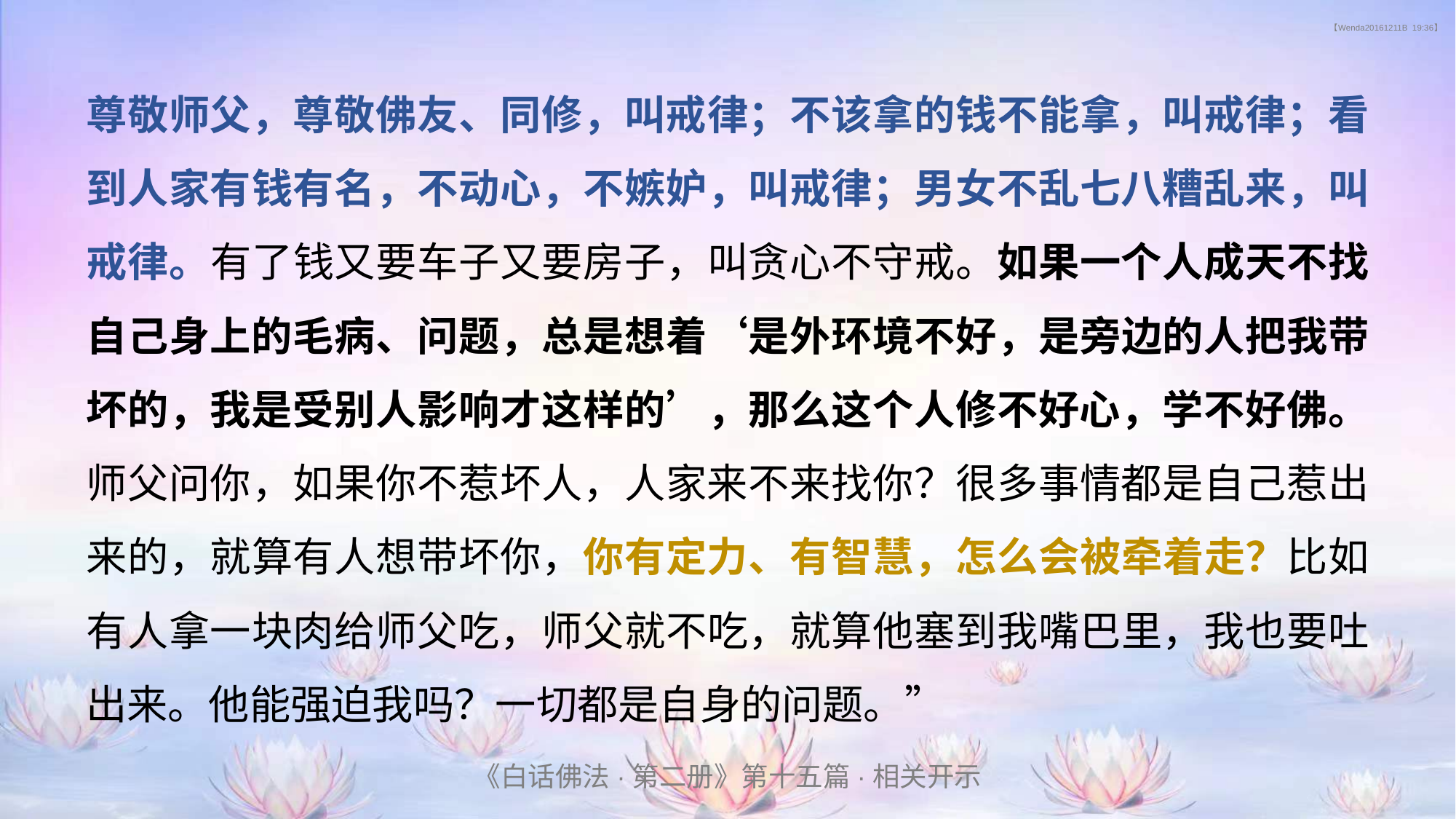

# 【Wenda20161211B  19:36】
尊敬师父，尊敬佛友、同修，叫戒律；不该拿的钱不能拿，叫戒律；看到人家有钱有名，不动心，不嫉妒，叫戒律；男女不乱七八糟乱来，叫戒律。有了钱又要车子又要房子，叫贪心不守戒。如果一个人成天不找自己身上的毛病、问题，总是想着‘是外环境不好，是旁边的人把我带坏的，我是受别人影响才这样的’，那么这个人修不好心，学不好佛。师父问你，如果你不惹坏人，人家来不来找你？很多事情都是自己惹出来的，就算有人想带坏你，你有定力、有智慧，怎么会被牵着走？比如有人拿一块肉给师父吃，师父就不吃，就算他塞到我嘴巴里，我也要吐出来。他能强迫我吗？一切都是自身的问题。”

《白话佛法·第二册》第十五篇·相关开示